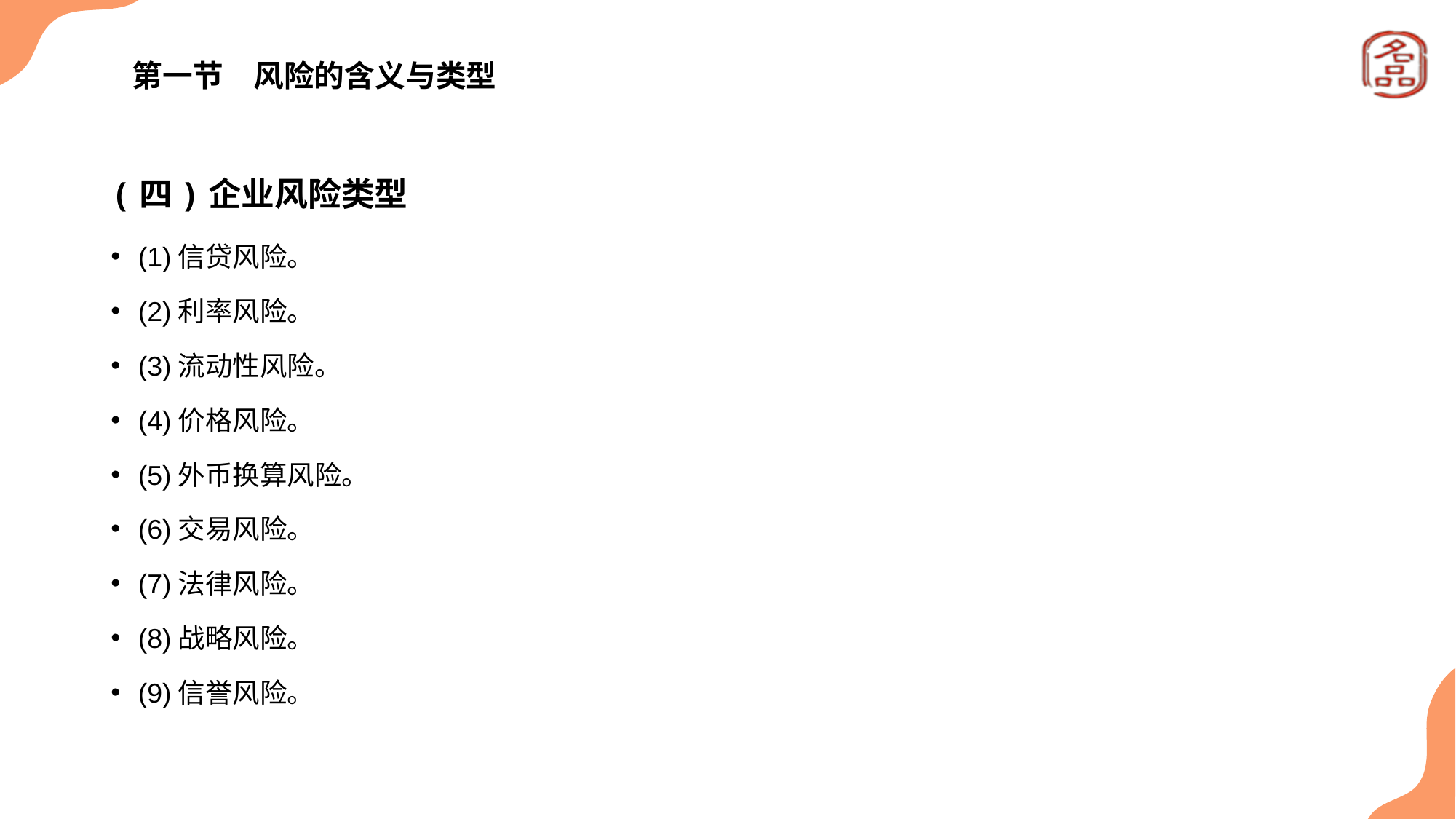

# 第一节　风险的含义与类型
(四)企业风险类型
(1)信贷风险。
(2)利率风险。
(3)流动性风险。
(4)价格风险。
(5)外币换算风险。
(6)交易风险。
(7)法律风险。
(8)战略风险。
(9)信誉风险。